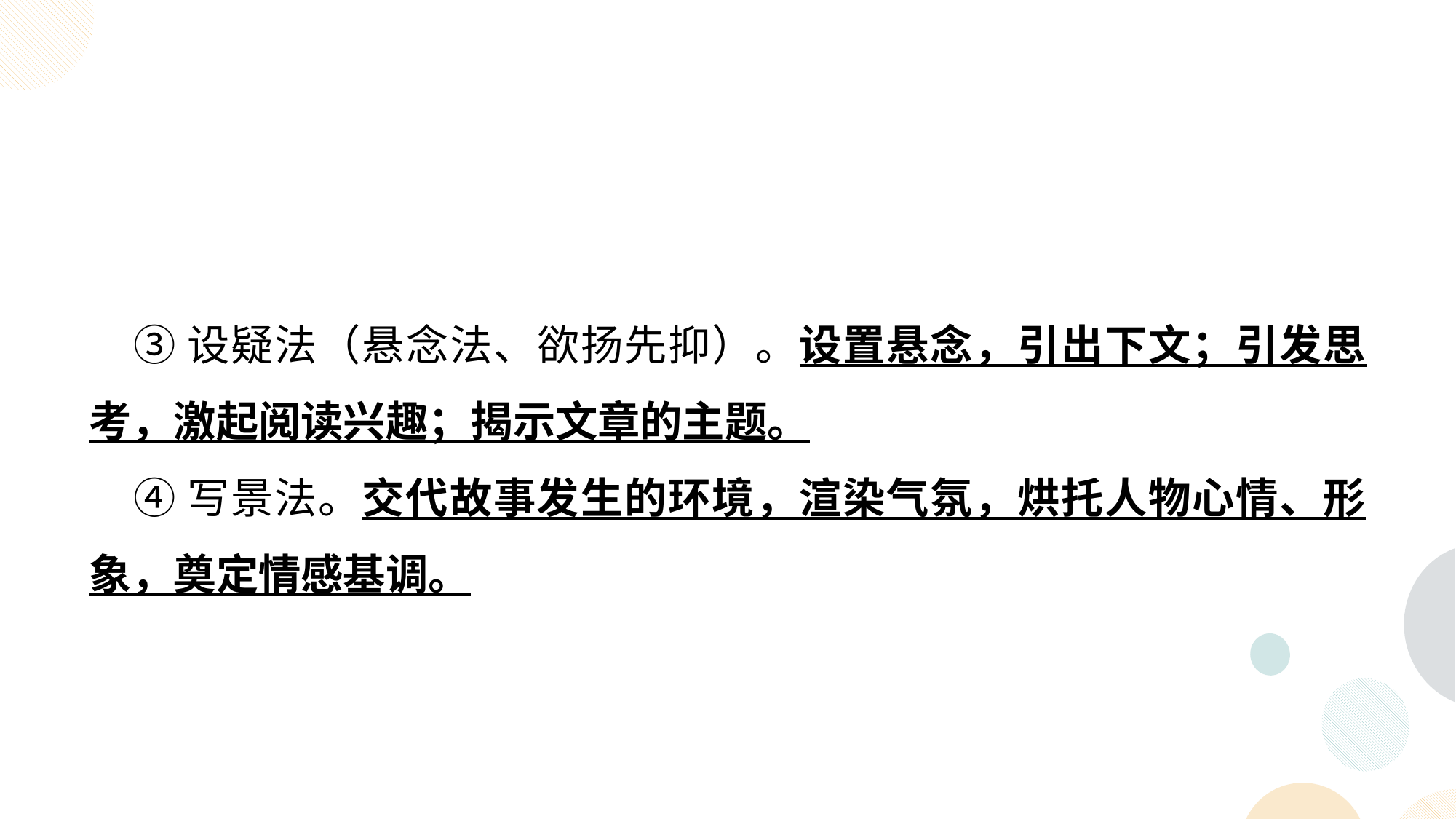

③设疑法（悬念法、欲扬先抑）。设置悬念，引出下文；引发思考，激起阅读兴趣；揭示文章的主题。
    ④写景法。交代故事发生的环境，渲染气氛，烘托人物心情、形象，奠定情感基调。